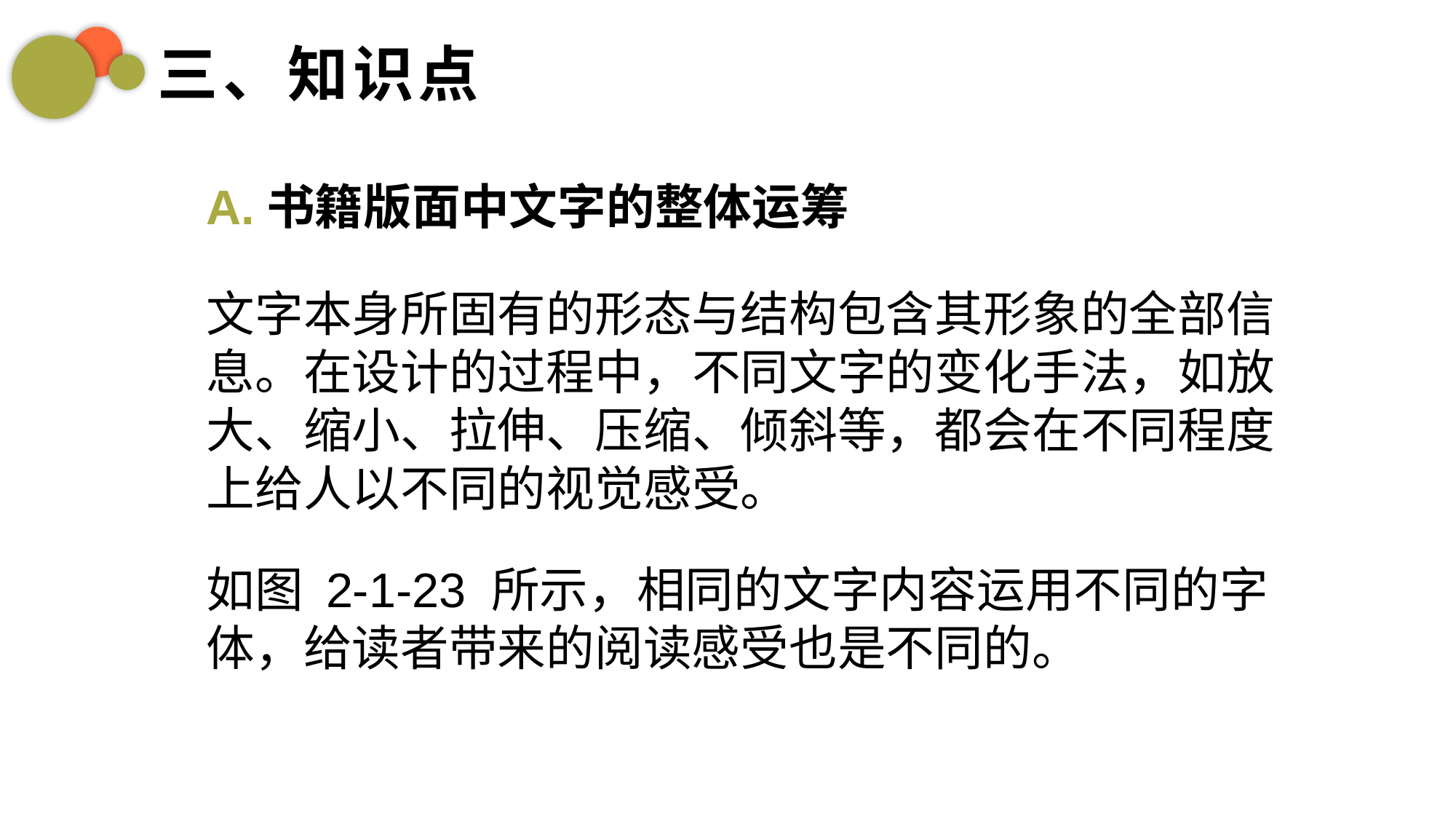

三、知识点
A.书籍版面中文字的整体运筹
文字本身所固有的形态与结构包含其形象的全部信息。在设计的过程中，不同文字的变化手法，如放大、缩小、拉伸、压缩、倾斜等，都会在不同程度上给人以不同的视觉感受。
如图 2-1-23 所示，相同的文字内容运用不同的字体，给读者带来的阅读感受也是不同的。